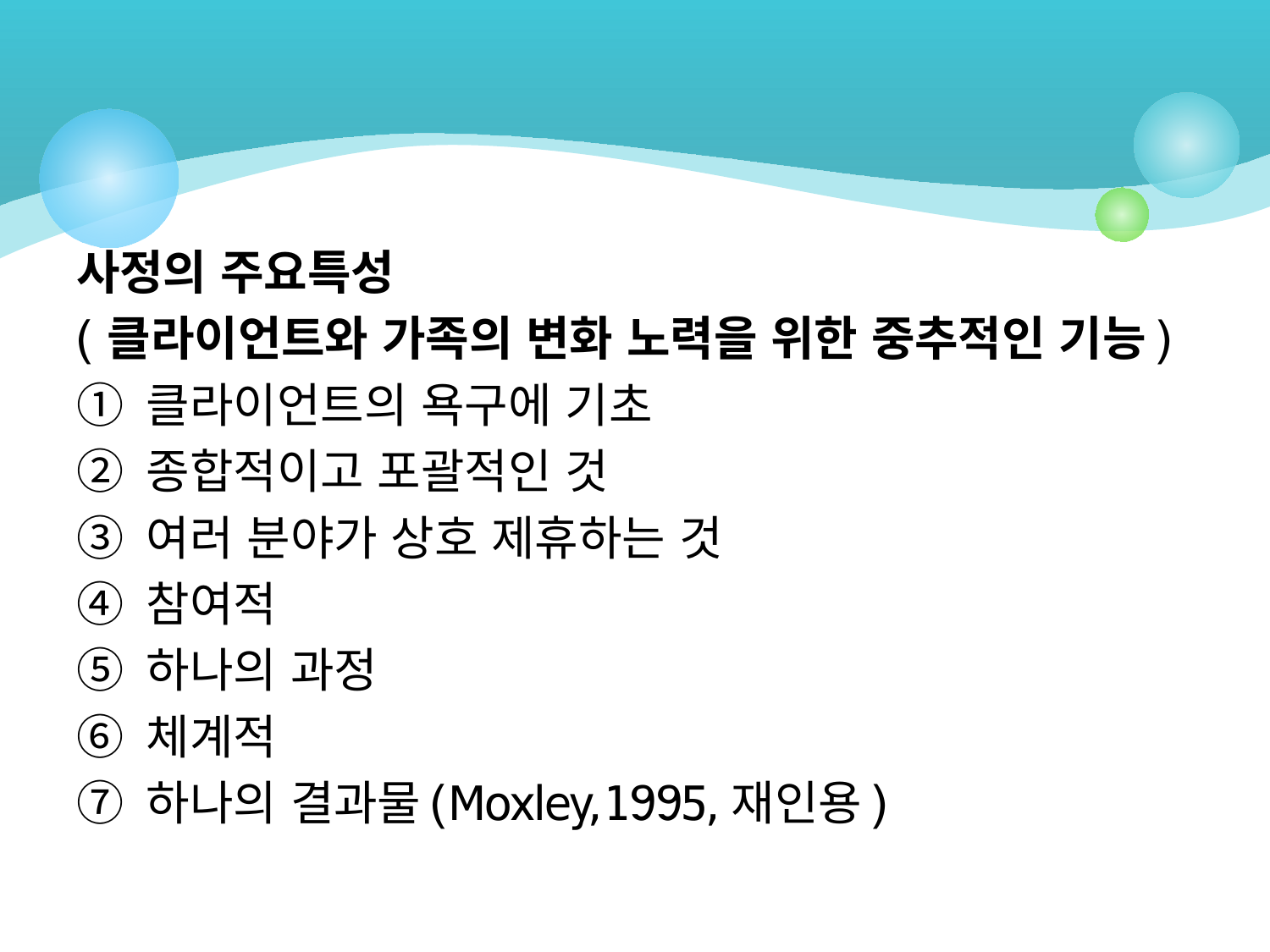

사정의 주요특성
(클라이언트와 가족의 변화 노력을 위한 중추적인 기능)
① 클라이언트의 욕구에 기초
② 종합적이고 포괄적인 것
③ 여러 분야가 상호 제휴하는 것
④ 참여적
⑤ 하나의 과정
⑥ 체계적
⑦ 하나의 결과물(Moxley,1995,재인용)